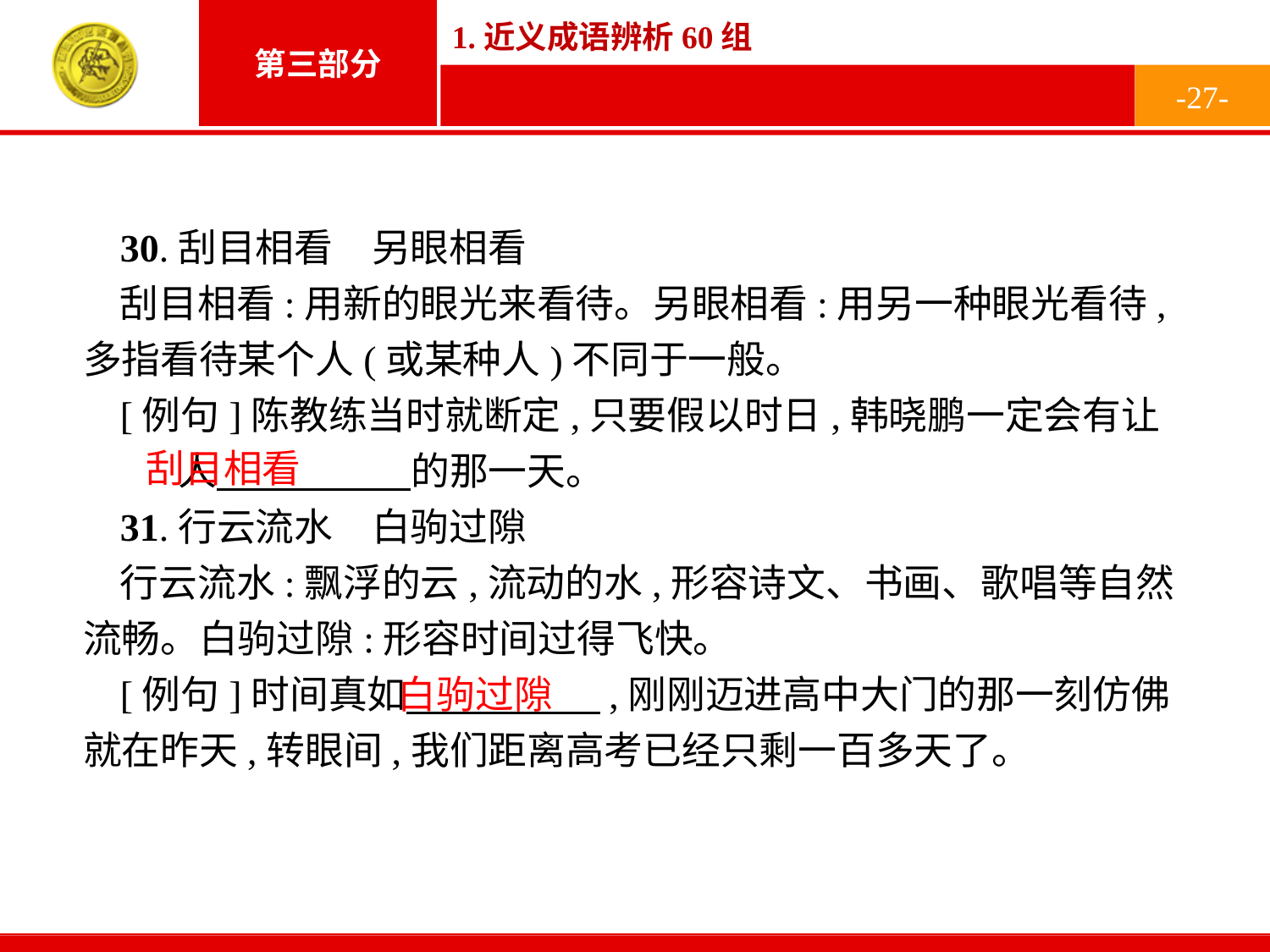

-27-
30.刮目相看　另眼相看
刮目相看:用新的眼光来看待。另眼相看:用另一种眼光看待,多指看待某个人(或某种人)不同于一般。
[例句]陈教练当时就断定,只要假以时日,韩晓鹏一定会有让               人　　　　　的那一天。
31.行云流水　白驹过隙
行云流水:飘浮的云,流动的水,形容诗文、书画、歌唱等自然流畅。白驹过隙:形容时间过得飞快。
[例句]时间真如　　　　　,刚刚迈进高中大门的那一刻仿佛就在昨天,转眼间,我们距离高考已经只剩一百多天了。
刮目相看
白驹过隙